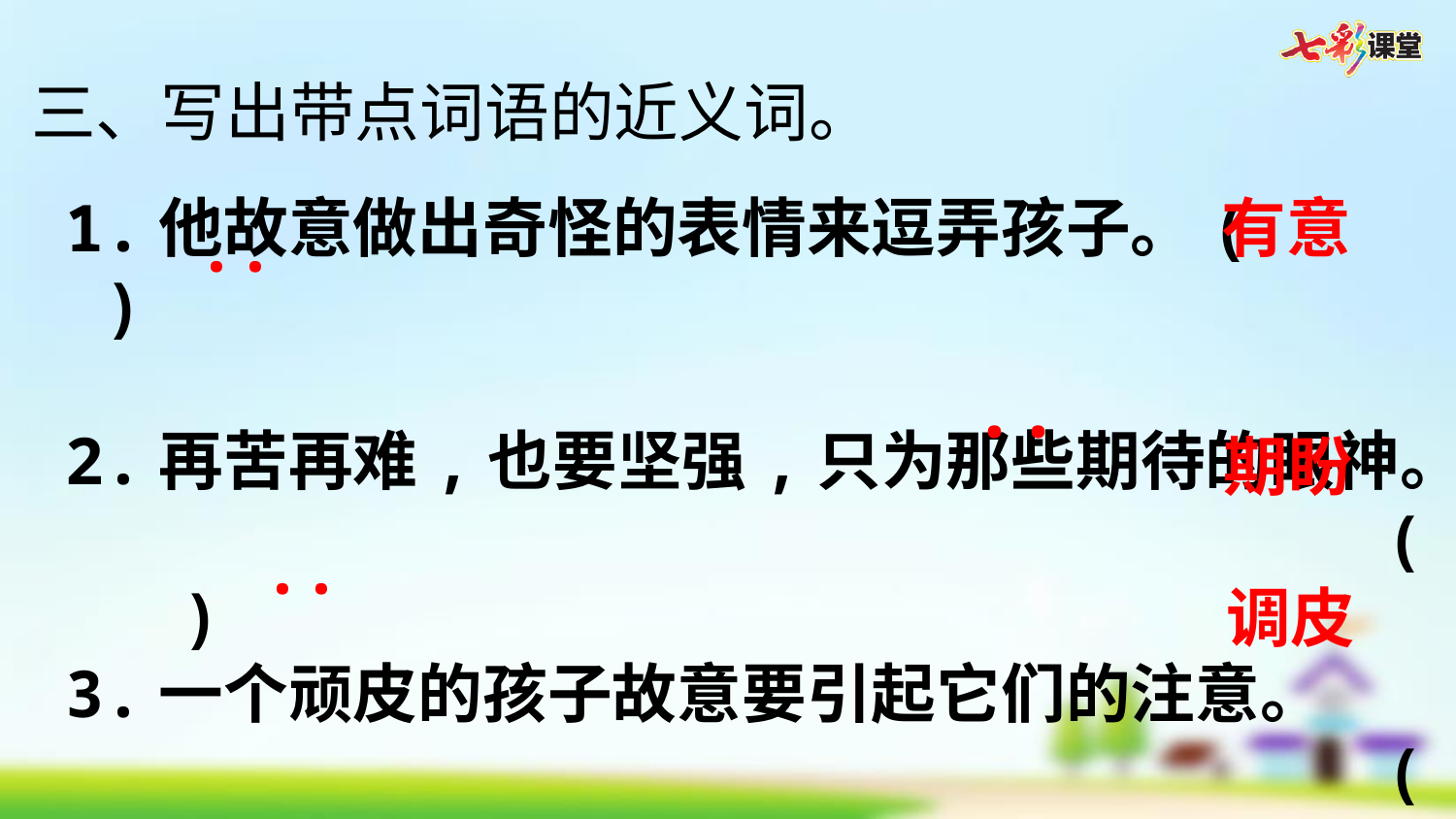

三、写出带点词语的近义词。
1.他故意做出奇怪的表情来逗弄孩子。(     )

2.再苦再难,也要坚强,只为那些期待的眼神。
                                  (     )
3.一个顽皮的孩子故意要引起它们的注意。
                                  (     )
有意
··
··
期盼
··
调皮